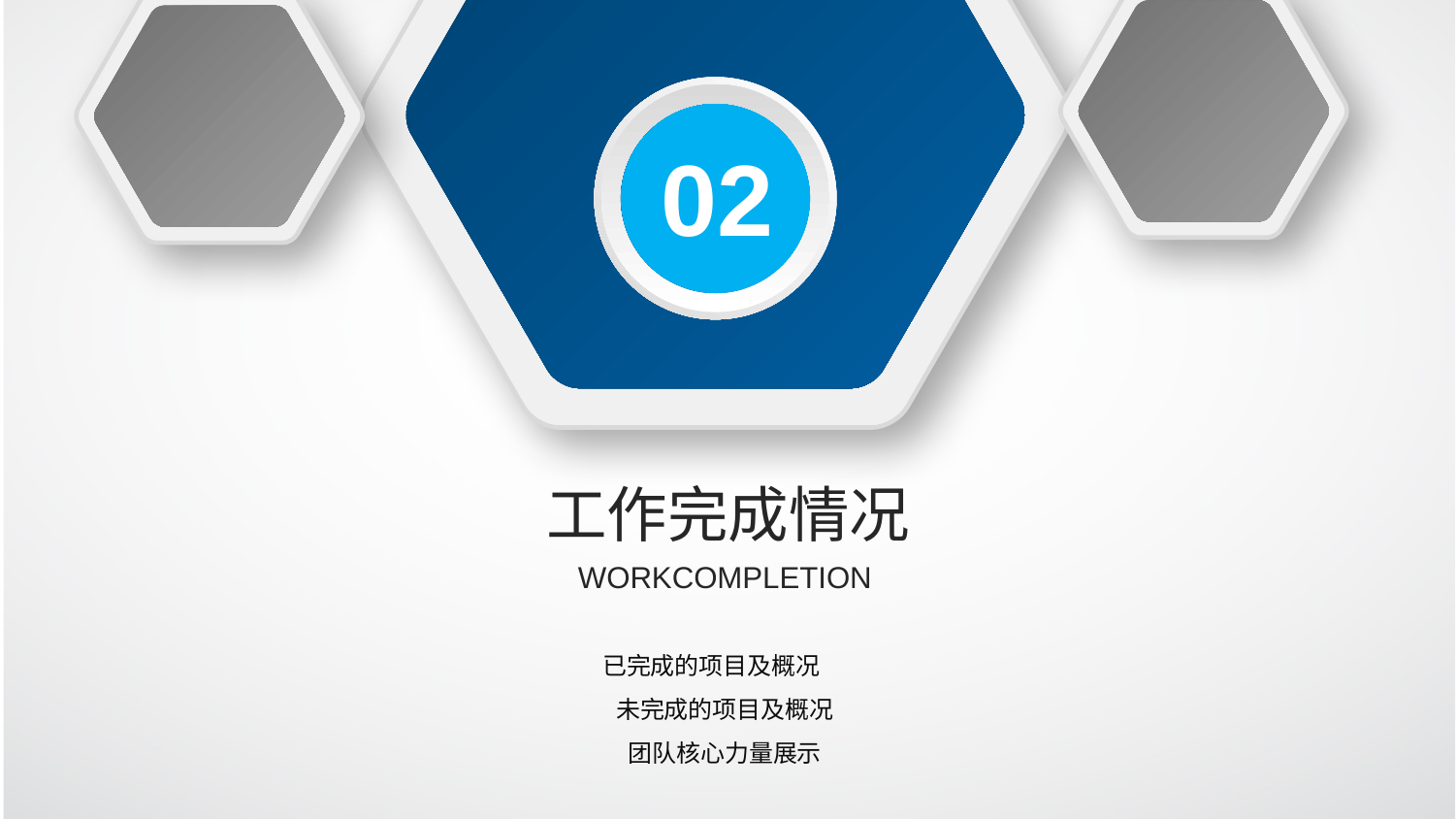

02
工作完成情况
WORKCOMPLETION
已完成的项目及概况
未完成的项目及概况
团队核心力量展示